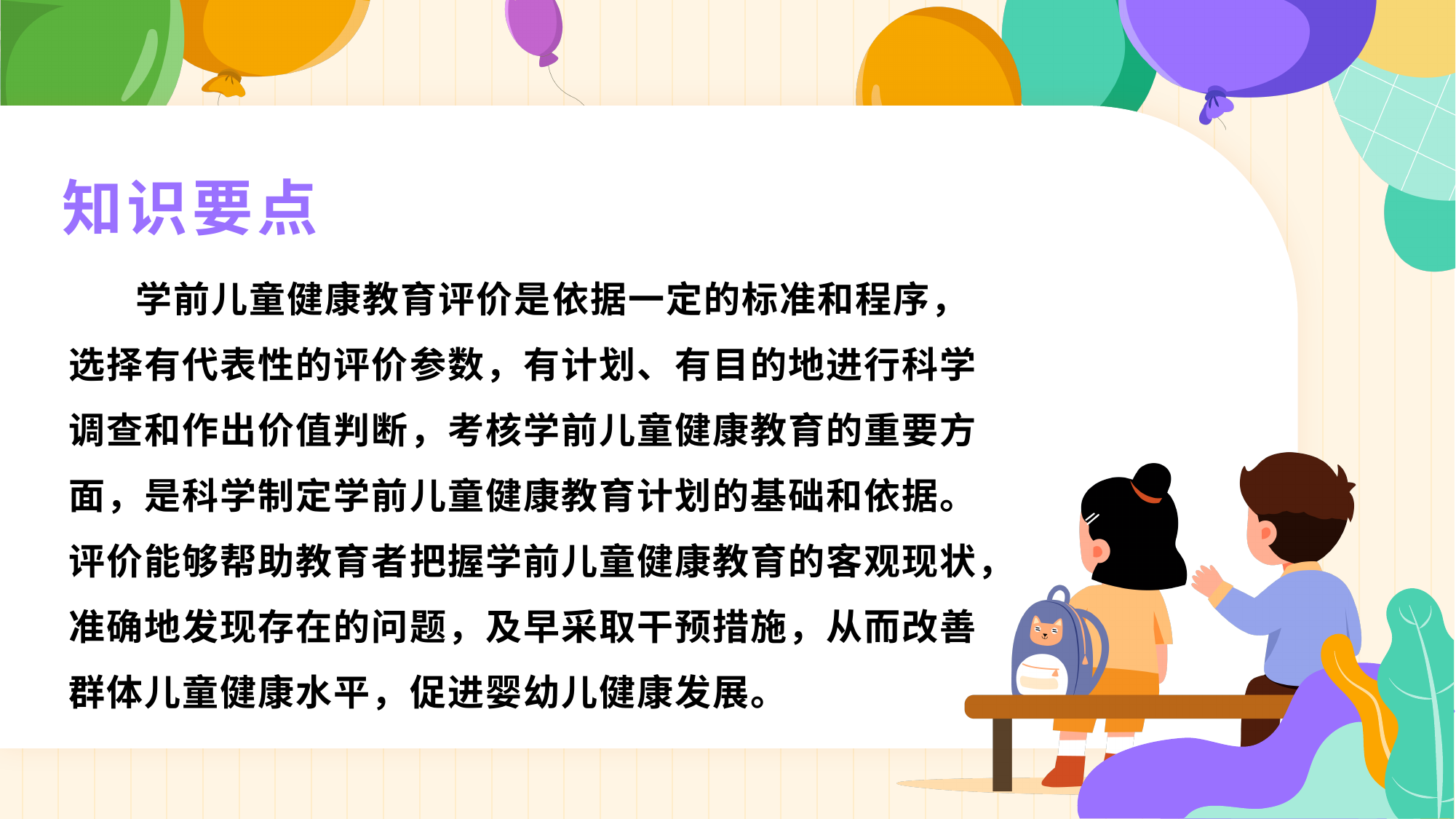

知识要点
      学前儿童健康教育评价是依据一定的标准和程序，选择有代表性的评价参数，有计划、有目的地进行科学调查和作出价值判断，考核学前儿童健康教育的重要方面，是科学制定学前儿童健康教育计划的基础和依据。评价能够帮助教育者把握学前儿童健康教育的客观现状，准确地发现存在的问题，及早采取干预措施，从而改善群体儿童健康水平，促进婴幼儿健康发展。